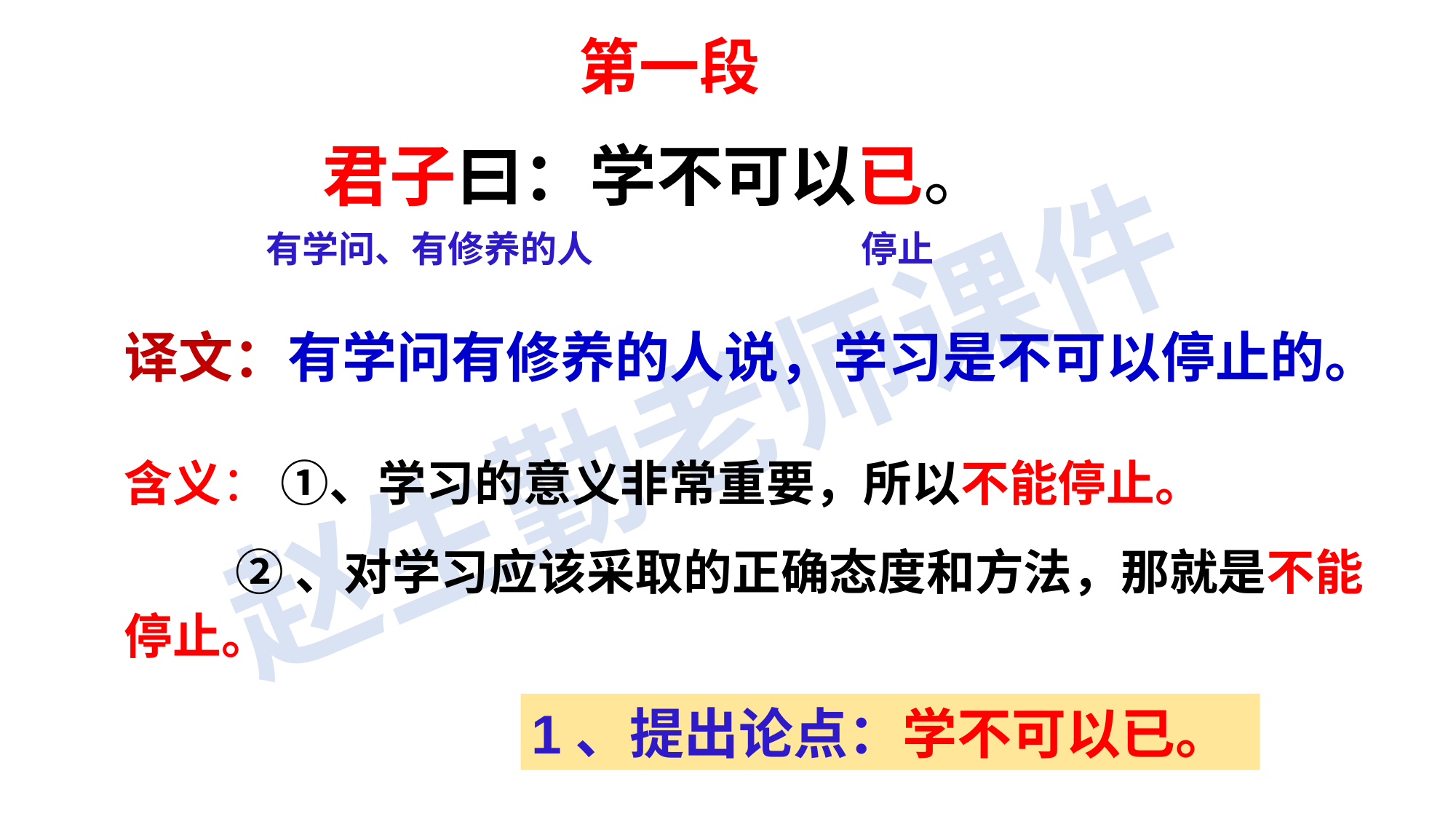

第一段
君子曰：学不可以已。
有学问、有修养的人
停止
译文：有学问有修养的人说，学习是不可以停止的。
含义： ①、学习的意义非常重要，所以不能停止。
          ②、对学习应该采取的正确态度和方法，那就是不能停止。
1、提出论点：学不可以已。